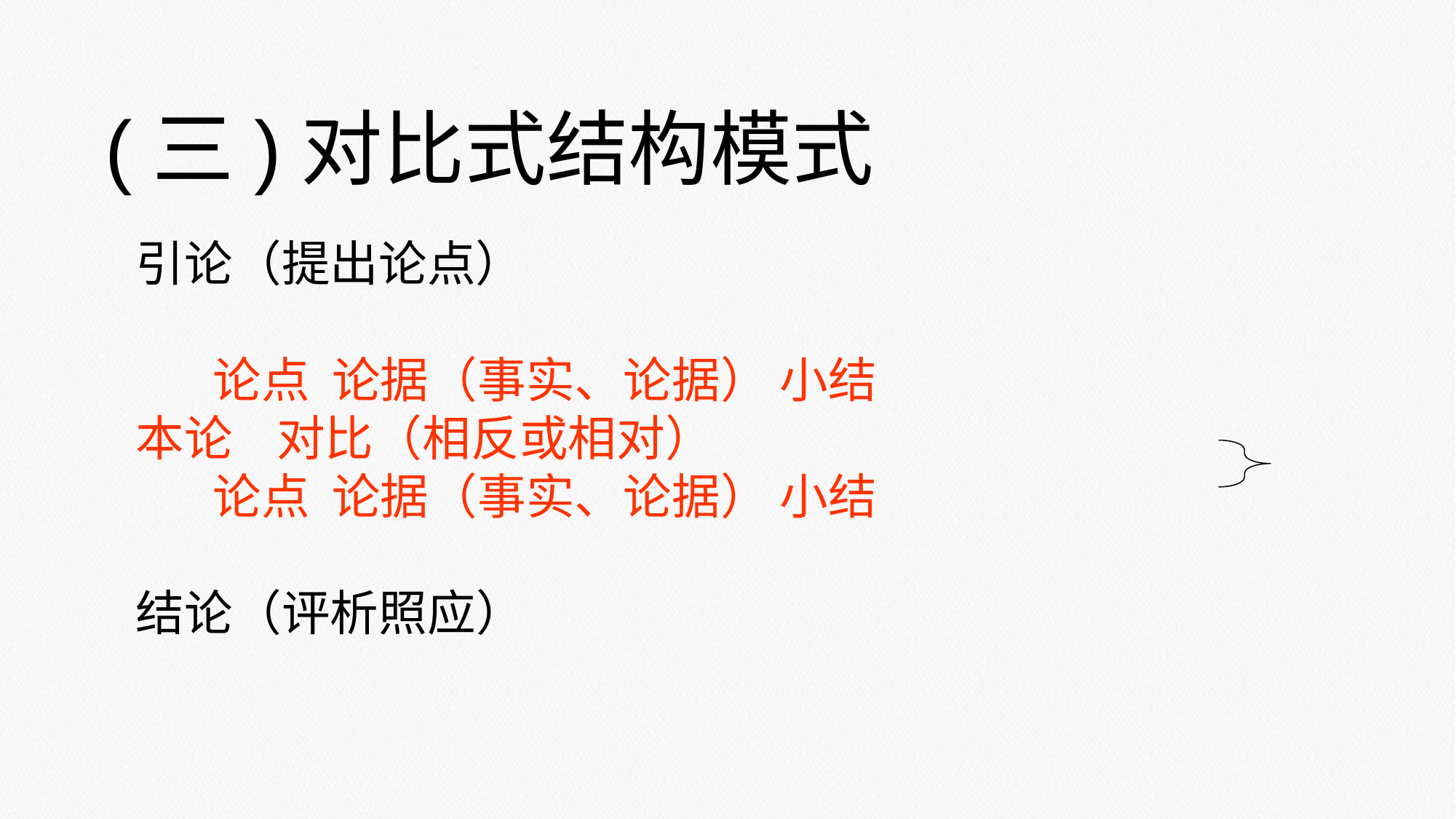

(三)对比式结构模式
引论（提出论点）

      论点  论据（事实、论据） 小结
本论    对比（相反或相对）
      论点  论据（事实、论据） 小结

结论（评析照应）